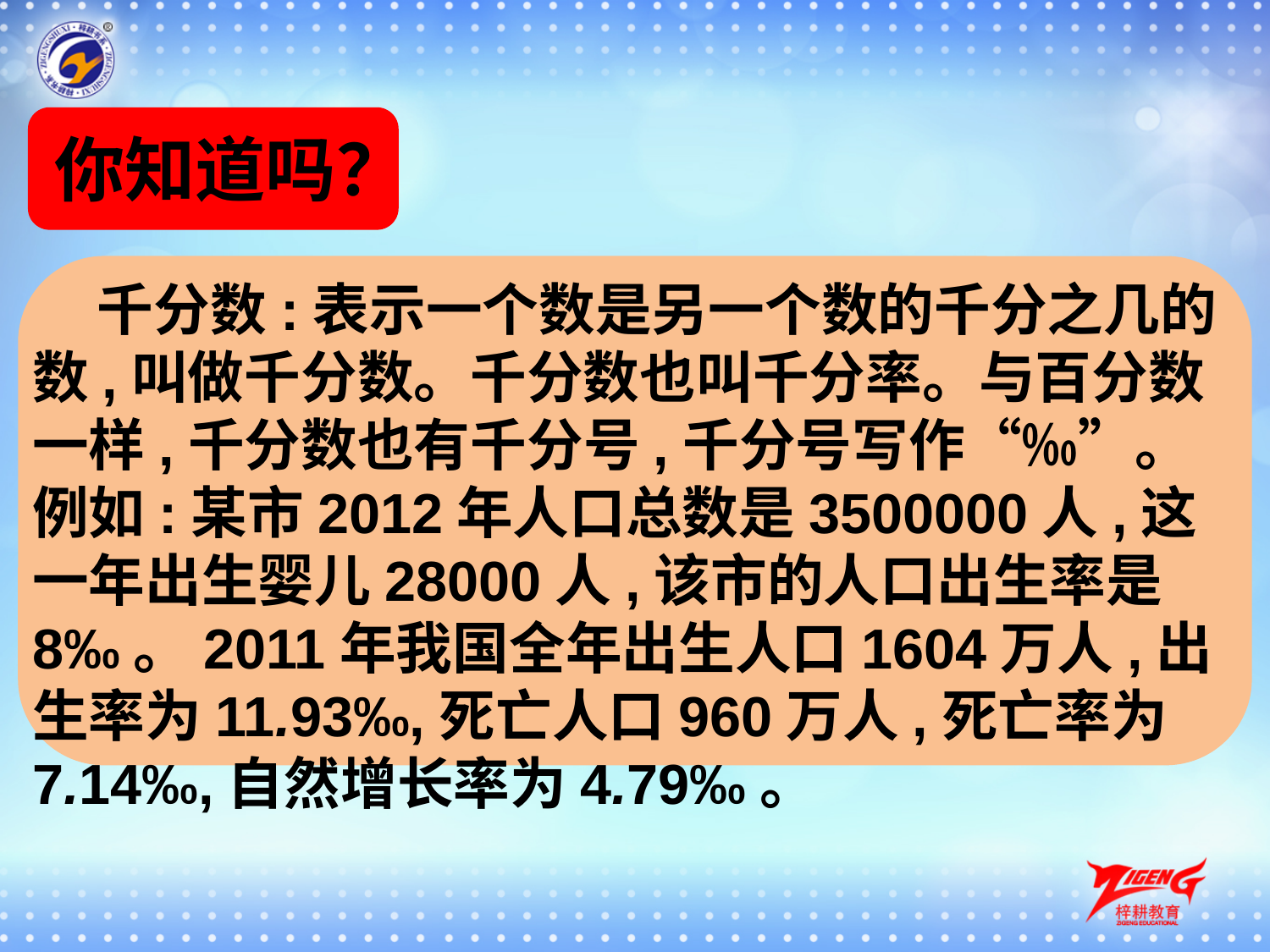

你知道吗？

    千分数:表示一个数是另一个数的千分之几的数,叫做千分数。千分数也叫千分率。与百分数一样,千分数也有千分号,千分号写作“‰”。例如:某市2012年人口总数是3500000人,这一年出生婴儿28000人,该市的人口出生率是8‰。2011年我国全年出生人口1604万人,出生率为11.93‰,死亡人口960万人,死亡率为7.14‰,自然增长率为4.79‰。